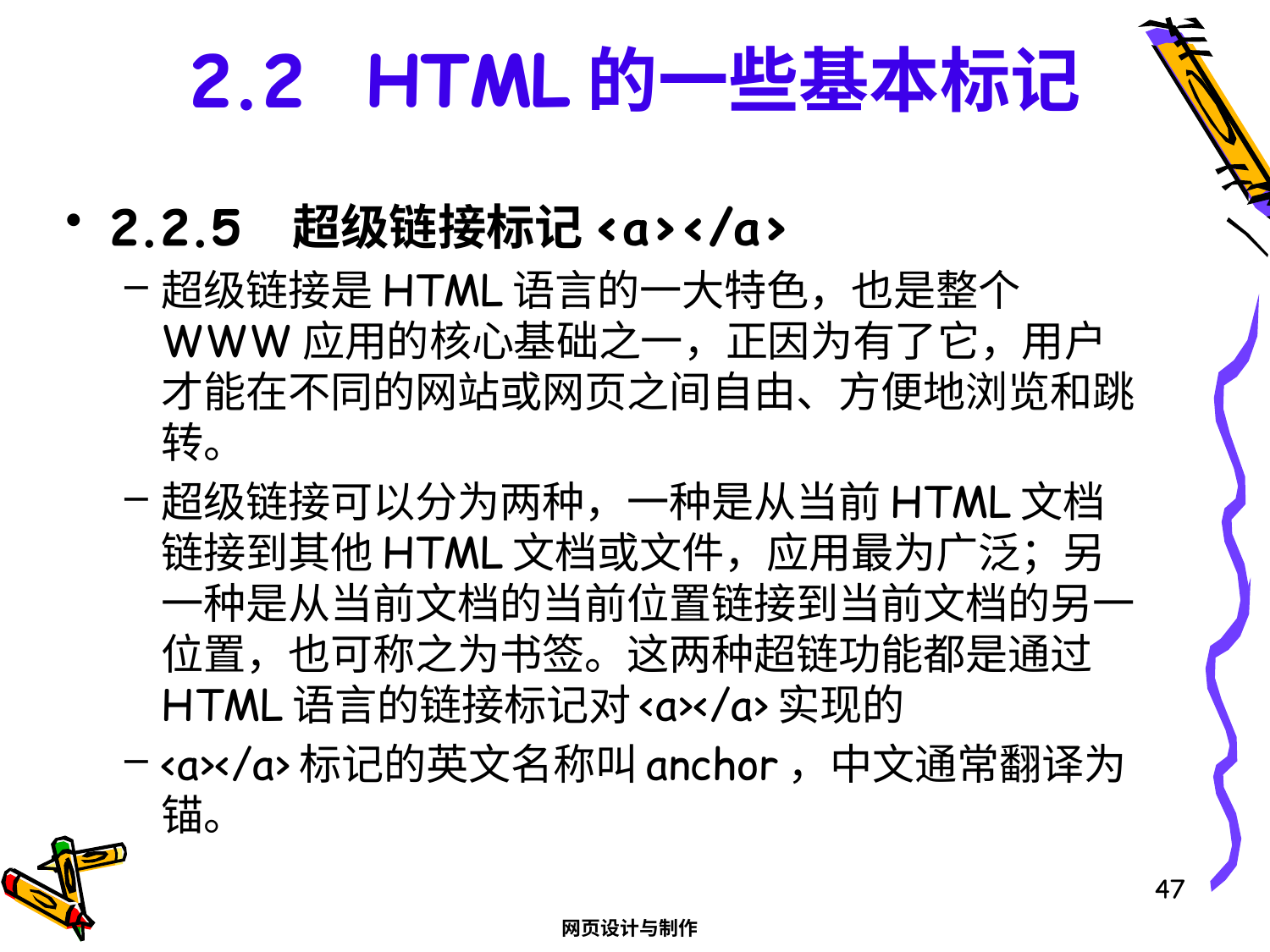

# 2.2  HTML的一些基本标记
2.2.5  超级链接标记<a></a>
超级链接是HTML语言的一大特色，也是整个WWW应用的核心基础之一，正因为有了它，用户才能在不同的网站或网页之间自由、方便地浏览和跳转。
超级链接可以分为两种，一种是从当前HTML文档链接到其他HTML文档或文件，应用最为广泛；另一种是从当前文档的当前位置链接到当前文档的另一位置，也可称之为书签。这两种超链功能都是通过HTML语言的链接标记对<a></a>实现的
<a></a>标记的英文名称叫anchor，中文通常翻译为锚。
47
网页设计与制作